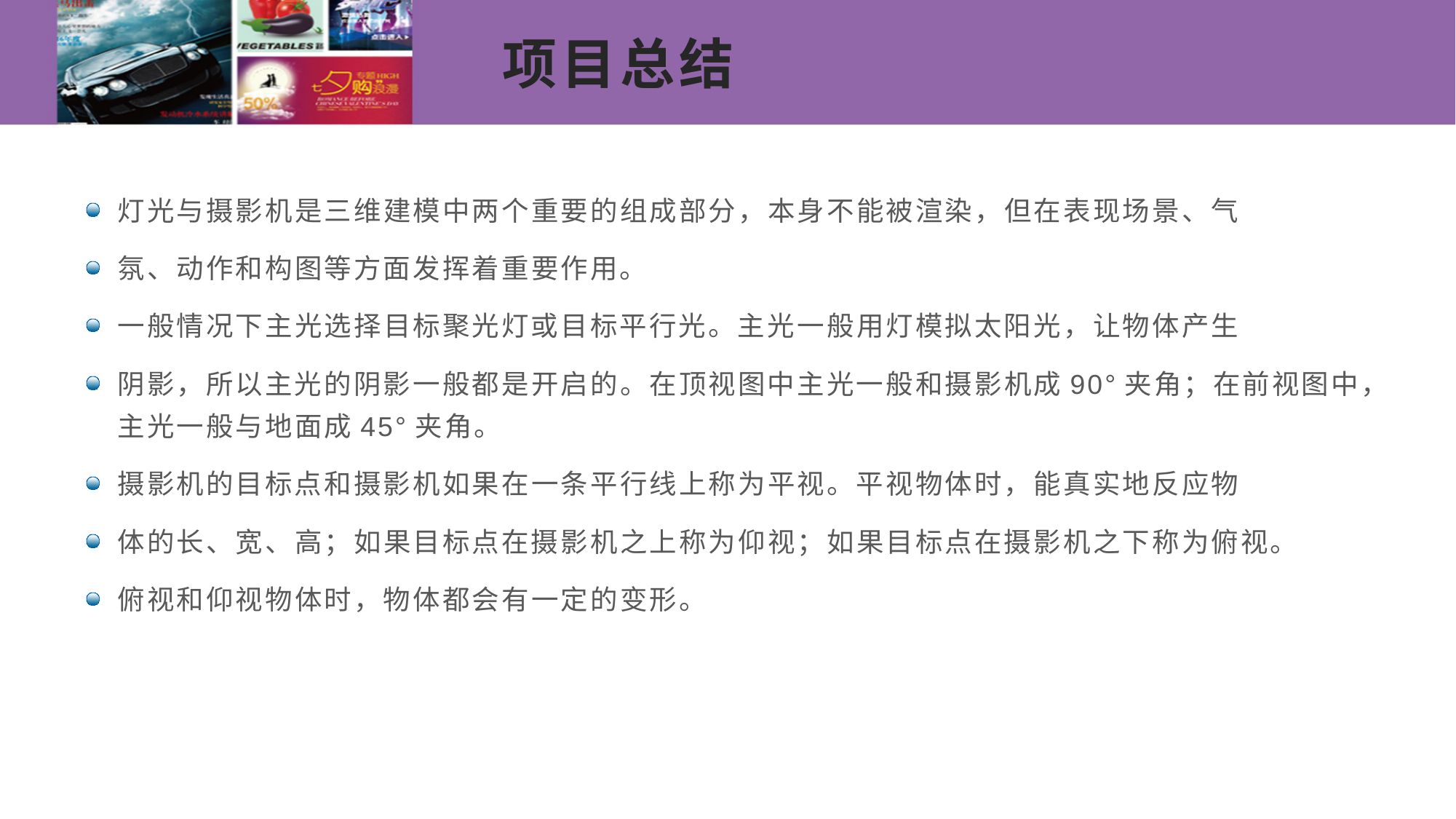

# 项目总结
灯光与摄影机是三维建模中两个重要的组成部分，本身不能被渲染，但在表现场景、气
氛、动作和构图等方面发挥着重要作用。
一般情况下主光选择目标聚光灯或目标平行光。主光一般用灯模拟太阳光，让物体产生
阴影，所以主光的阴影一般都是开启的。在顶视图中主光一般和摄影机成90°夹角；在前视图中，主光一般与地面成45°夹角。
摄影机的目标点和摄影机如果在一条平行线上称为平视。平视物体时，能真实地反应物
体的长、宽、高；如果目标点在摄影机之上称为仰视；如果目标点在摄影机之下称为俯视。
俯视和仰视物体时，物体都会有一定的变形。